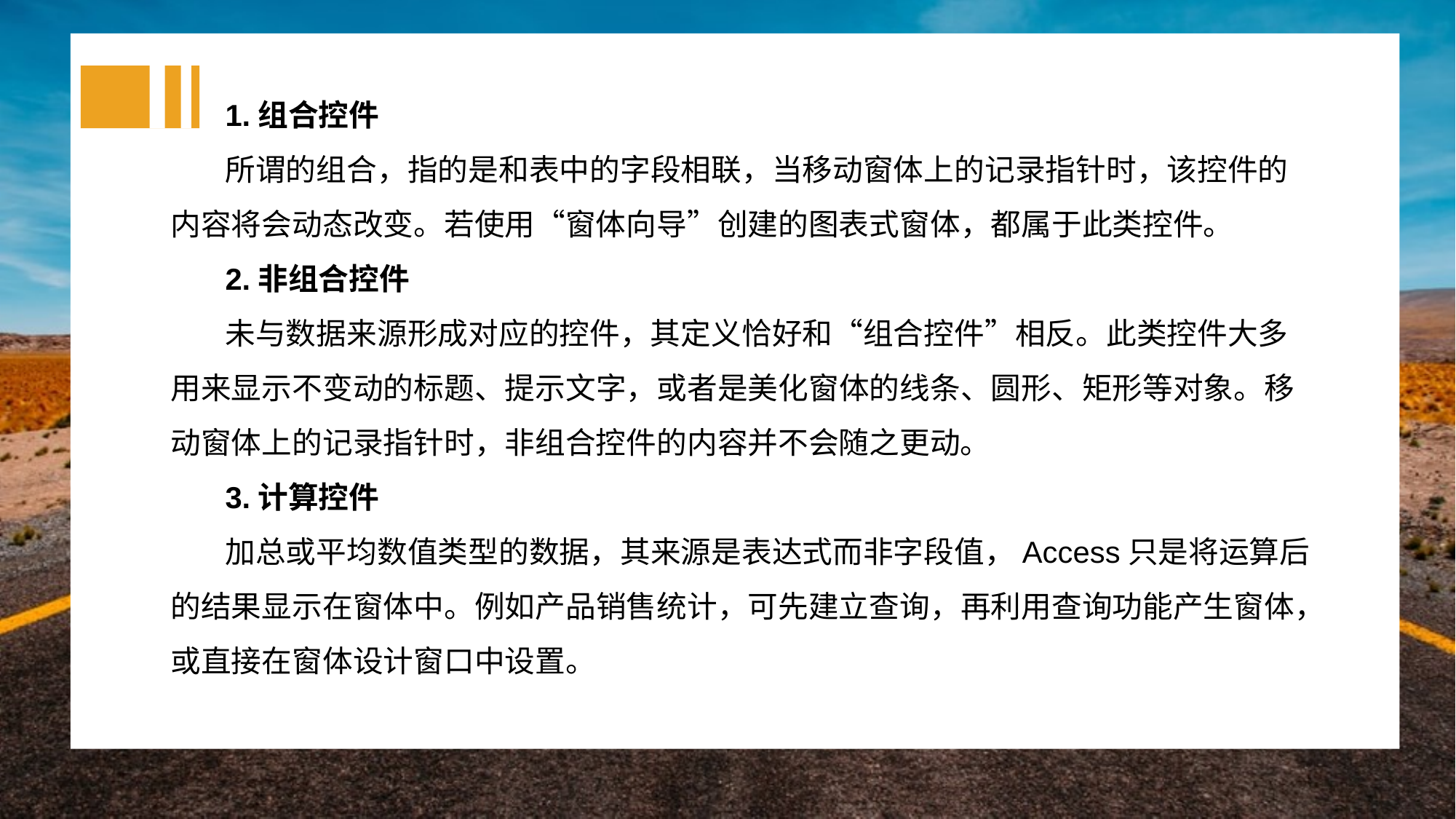

1.组合控件
所谓的组合，指的是和表中的字段相联，当移动窗体上的记录指针时，该控件的内容将会动态改变。若使用“窗体向导”创建的图表式窗体，都属于此类控件。
2.非组合控件
未与数据来源形成对应的控件，其定义恰好和“组合控件”相反。此类控件大多用来显示不变动的标题、提示文字，或者是美化窗体的线条、圆形、矩形等对象。移动窗体上的记录指针时，非组合控件的内容并不会随之更动。
3.计算控件
加总或平均数值类型的数据，其来源是表达式而非字段值，Access只是将运算后的结果显示在窗体中。例如产品销售统计，可先建立查询，再利用查询功能产生窗体，或直接在窗体设计窗口中设置。